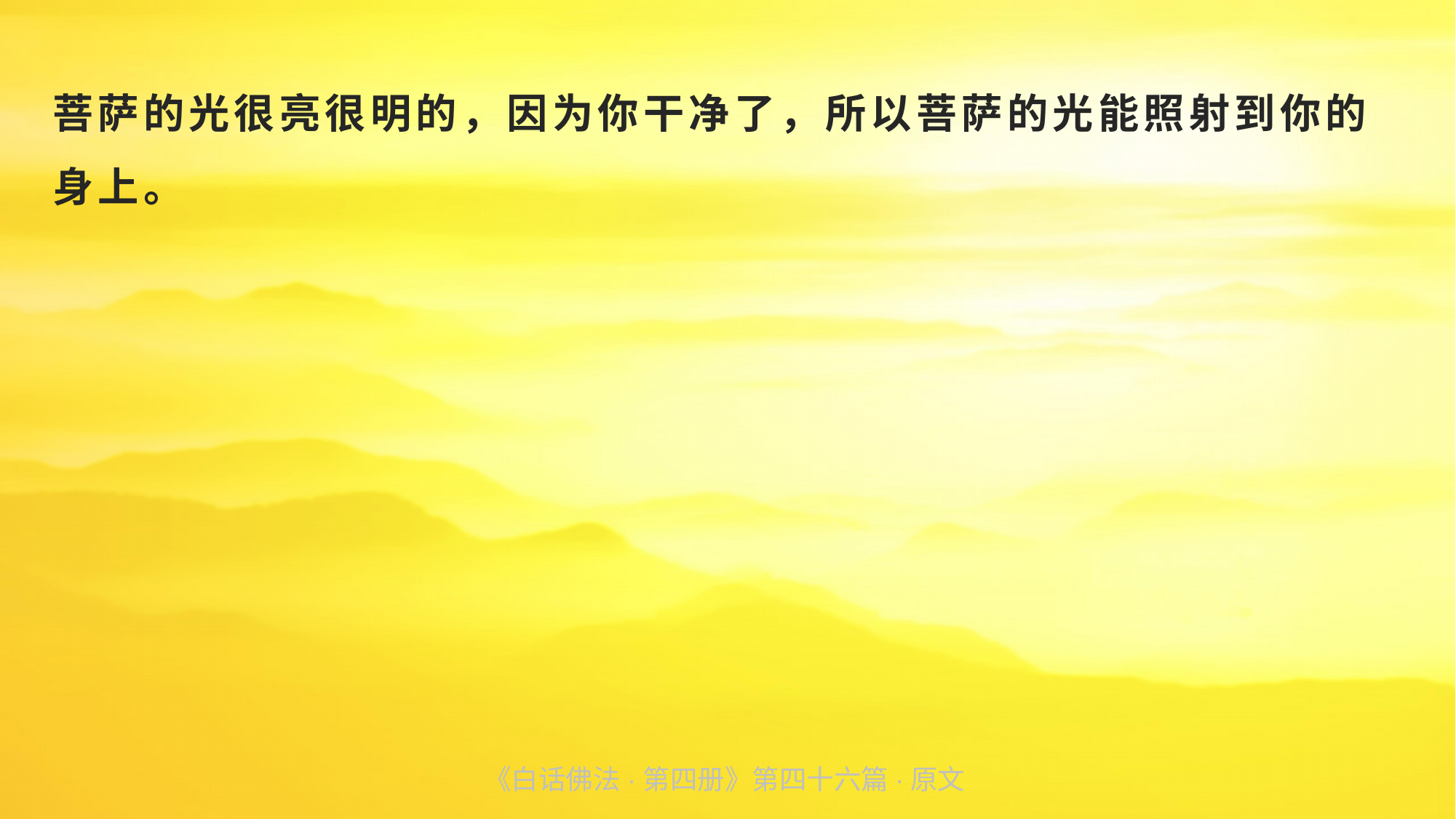

菩萨的光很亮很明的，因为你干净了，所以菩萨的光能照射到你的身上。

《白话佛法·第四册》第四十六篇·原文